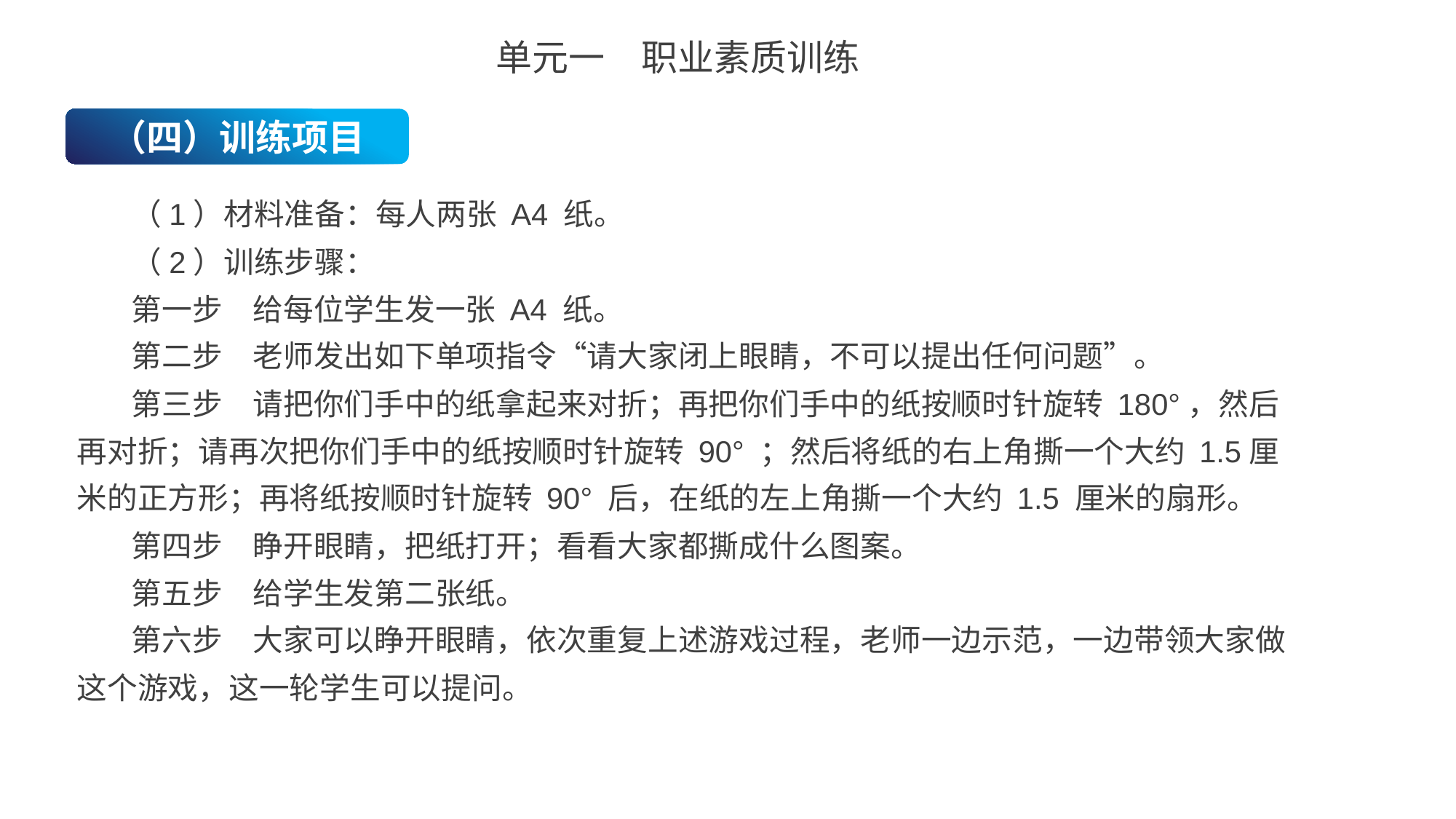

单元一　职业素质训练
（四）训练项目
（1）材料准备：每人两张 A4 纸。
（2）训练步骤：
第一步　给每位学生发一张 A4 纸。
第二步　老师发出如下单项指令“请大家闭上眼睛，不可以提出任何问题”。
第三步　请把你们手中的纸拿起来对折；再把你们手中的纸按顺时针旋转 180°，然后再对折；请再次把你们手中的纸按顺时针旋转 90° ；然后将纸的右上角撕一个大约 1.5厘米的正方形；再将纸按顺时针旋转 90° 后，在纸的左上角撕一个大约 1.5 厘米的扇形。
第四步　睁开眼睛，把纸打开；看看大家都撕成什么图案。
第五步　给学生发第二张纸。
第六步　大家可以睁开眼睛，依次重复上述游戏过程，老师一边示范，一边带领大家做这个游戏，这一轮学生可以提问。